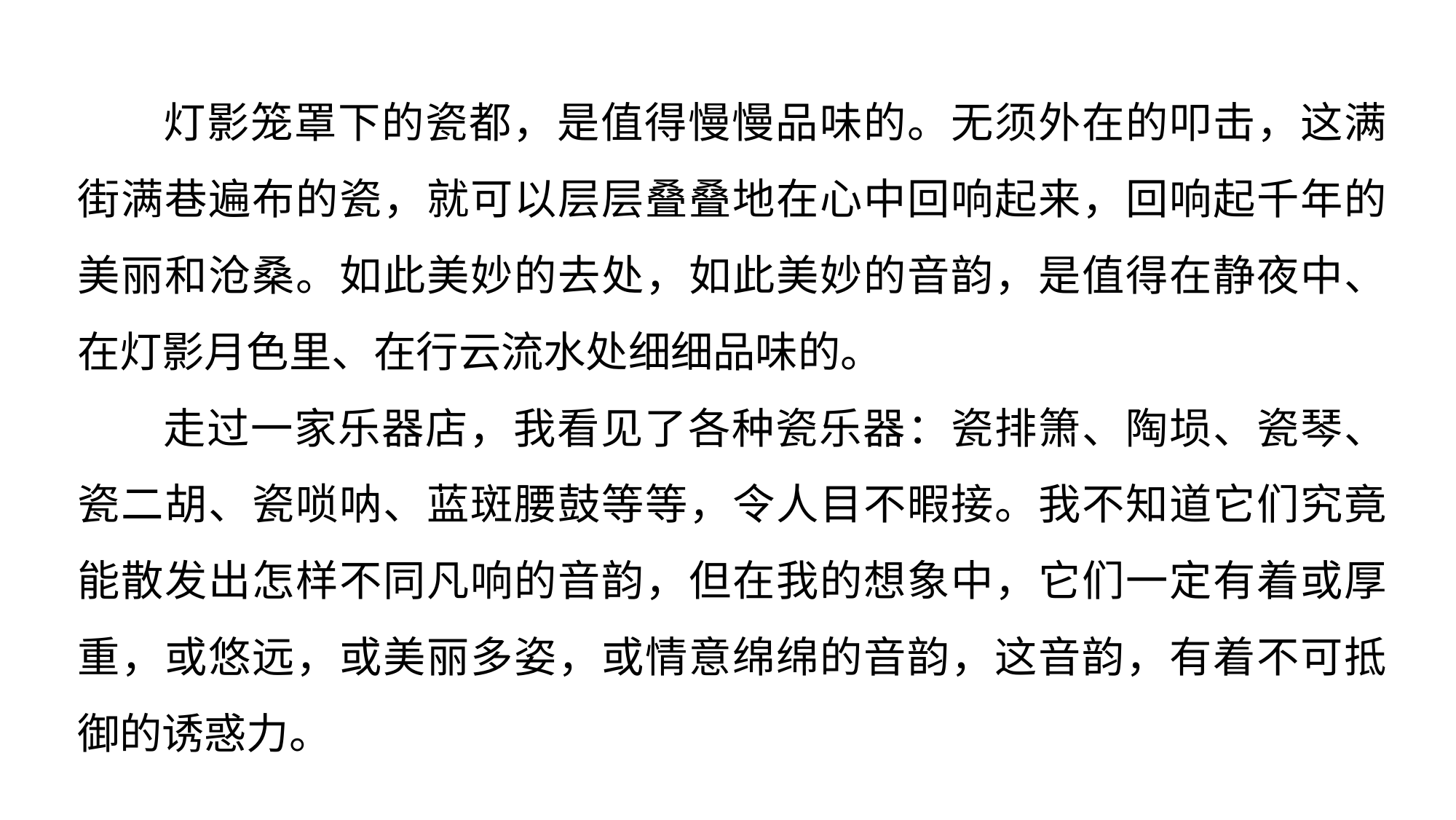

灯影笼罩下的瓷都，是值得慢慢品味的。无须外在的叩击，这满街满巷遍布的瓷，就可以层层叠叠地在心中回响起来，回响起千年的美丽和沧桑。如此美妙的去处，如此美妙的音韵，是值得在静夜中、在灯影月色里、在行云流水处细细品味的。
走过一家乐器店，我看见了各种瓷乐器：瓷排箫、陶埙、瓷琴、瓷二胡、瓷唢呐、蓝斑腰鼓等等，令人目不暇接。我不知道它们究竟能散发出怎样不同凡响的音韵，但在我的想象中，它们一定有着或厚重，或悠远，或美丽多姿，或情意绵绵的音韵，这音韵，有着不可抵御的诱惑力。